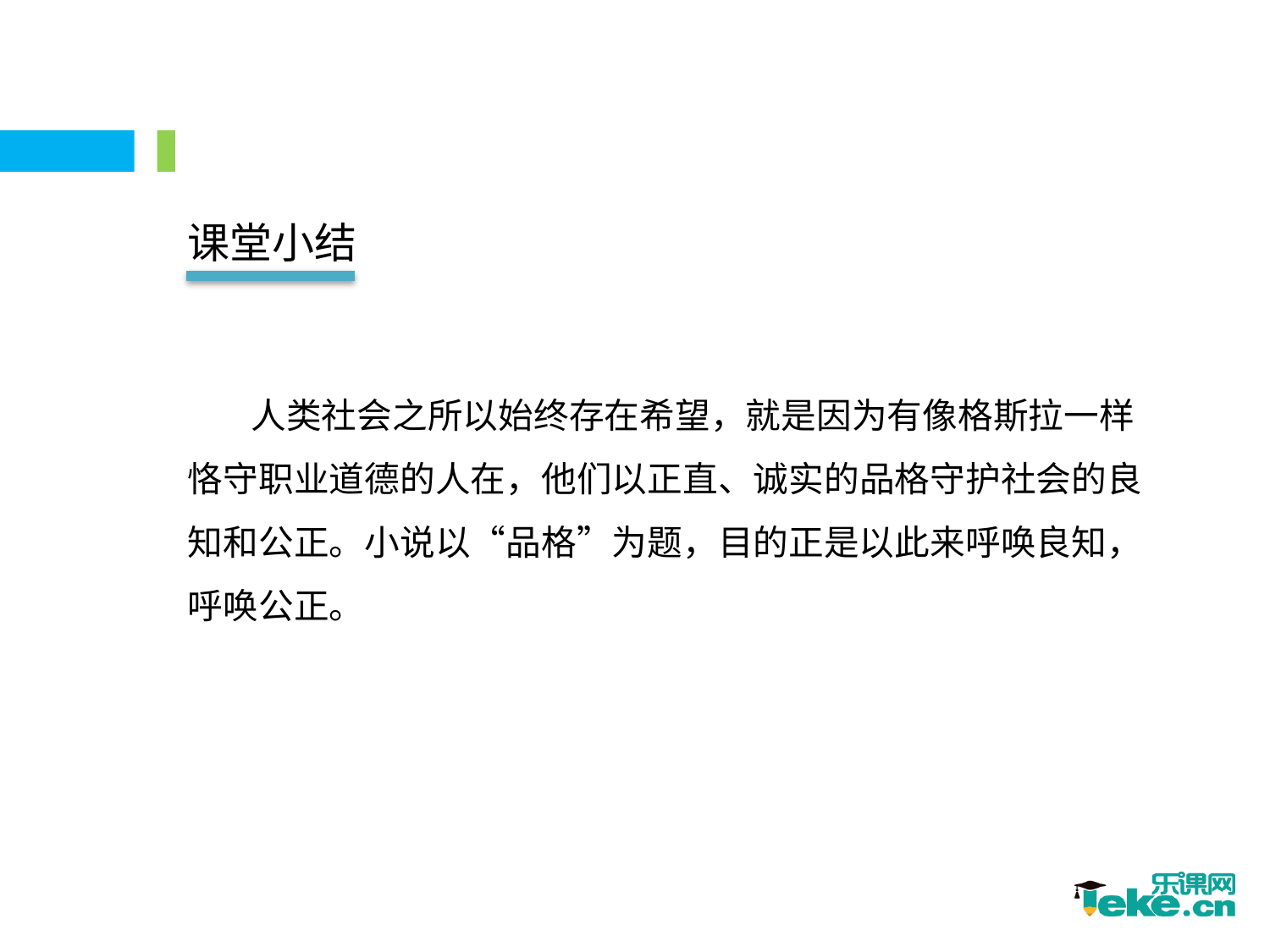

课堂小结

       人类社会之所以始终存在希望，就是因为有像格斯拉一样恪守职业道德的人在，他们以正直、诚实的品格守护社会的良知和公正。小说以“品格”为题，目的正是以此来呼唤良知，呼唤公正。